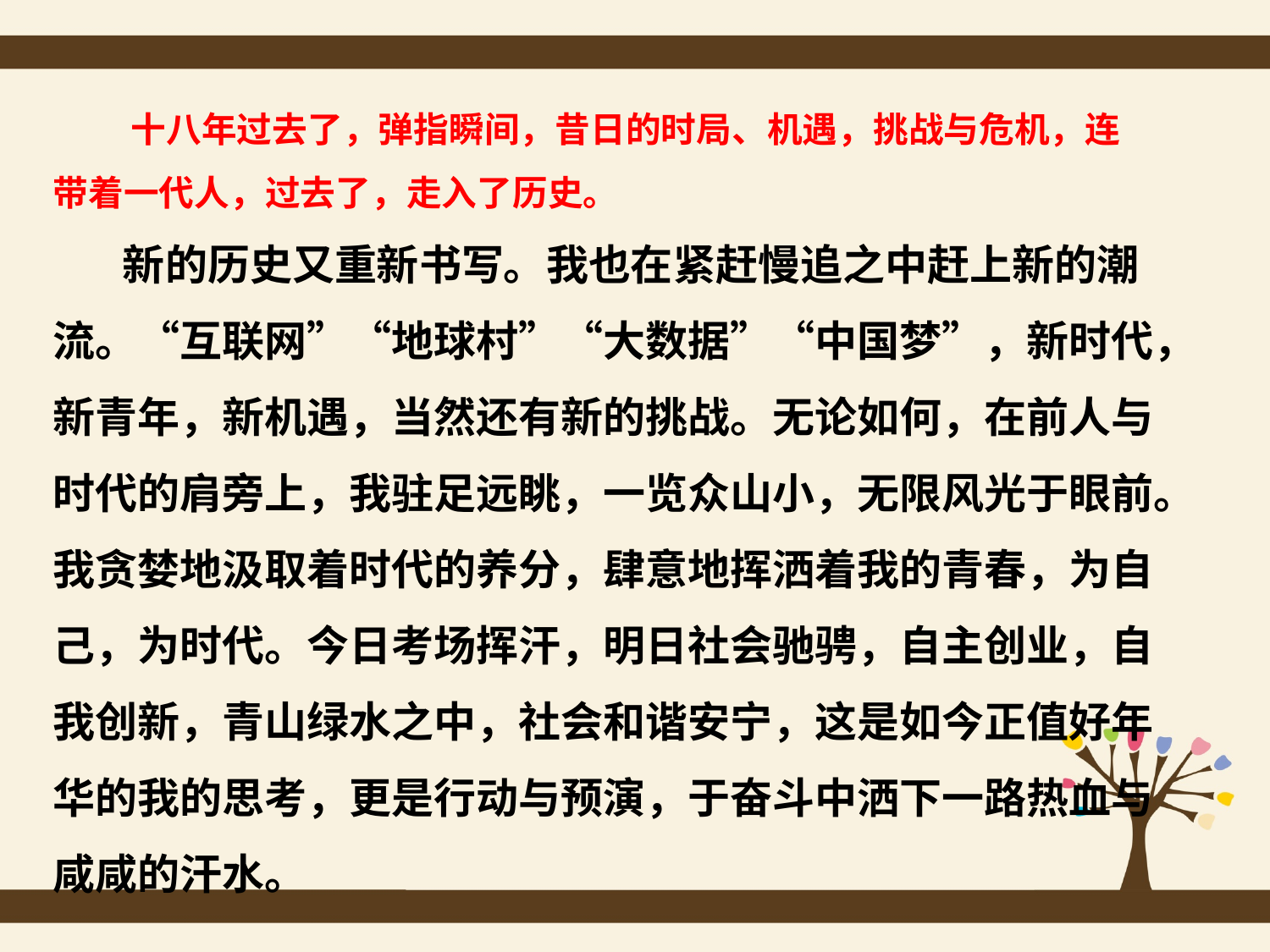

十八年过去了，弹指瞬间，昔日的时局、机遇，挑战与危机，连带着一代人，过去了，走入了历史。
   新的历史又重新书写。我也在紧赶慢追之中赶上新的潮流。“互联网”“地球村”“大数据”“中国梦”，新时代，新青年，新机遇，当然还有新的挑战。无论如何，在前人与时代的肩旁上，我驻足远眺，一览众山小，无限风光于眼前。我贪婪地汲取着时代的养分，肆意地挥洒着我的青春，为自己，为时代。今日考场挥汗，明日社会驰骋，自主创业，自我创新，青山绿水之中，社会和谐安宁，这是如今正值好年华的我的思考，更是行动与预演，于奋斗中洒下一路热血与咸咸的汗水。